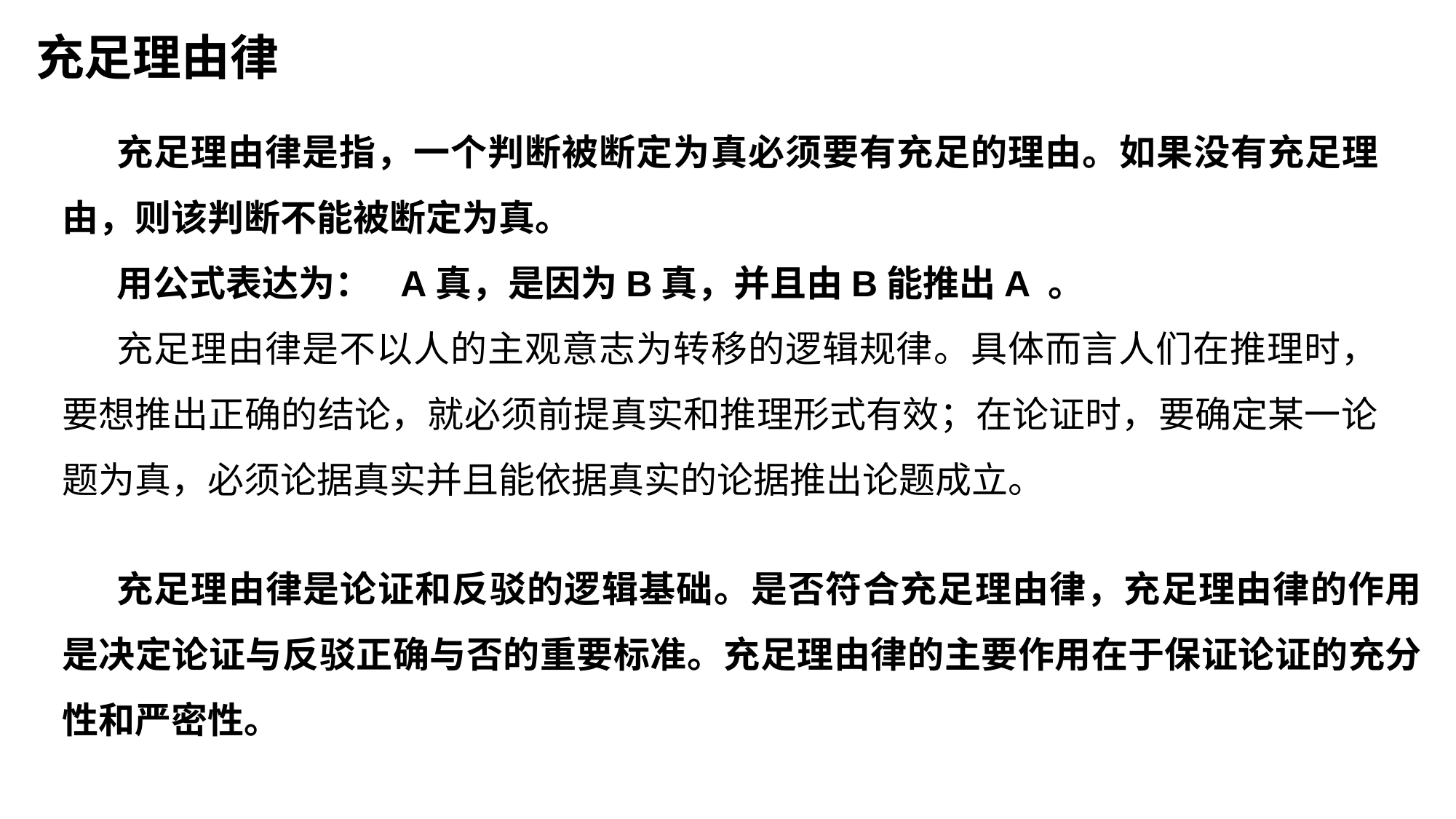

充足理由律
充足理由律是指，一个判断被断定为真必须要有充足的理由。如果没有充足理由，则该判断不能被断定为真。
用公式表达为：  A真，是因为B真，并且由B能推出A 。
充足理由律是不以人的主观意志为转移的逻辑规律。具体而言人们在推理时，要想推出正确的结论，就必须前提真实和推理形式有效；在论证时，要确定某一论题为真，必须论据真实并且能依据真实的论据推出论题成立。

充足理由律是论证和反驳的逻辑基础。是否符合充足理由律，充足理由律的作用是决定论证与反驳正确与否的重要标准。充足理由律的主要作用在于保证论证的充分性和严密性。